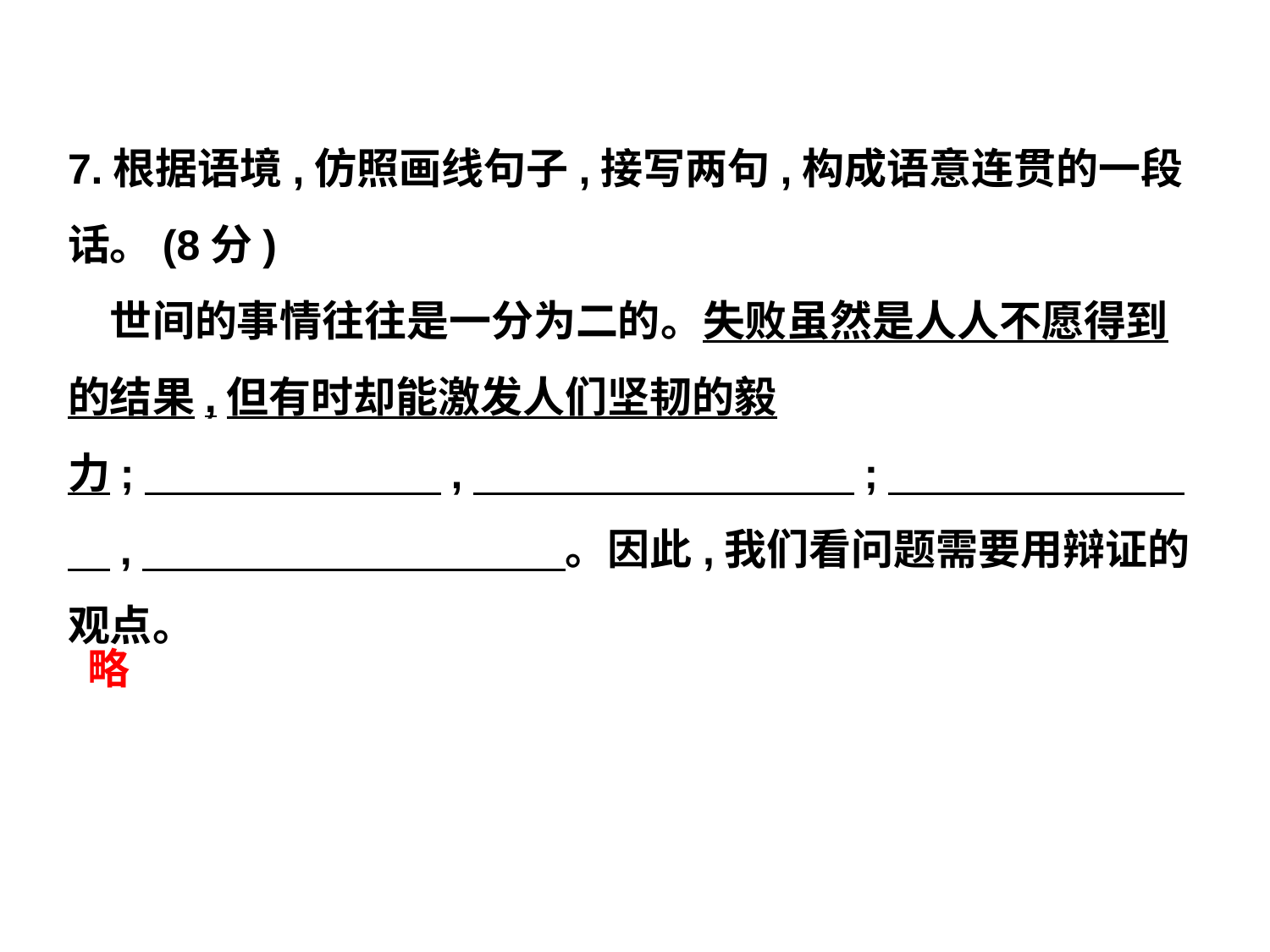

7.根据语境,仿照画线句子,接写两句,构成语意连贯的一段话。(8分)
　世间的事情往往是一分为二的。失败虽然是人人不愿得到的结果,但有时却能激发人们坚韧的毅力;　　　　　　　,　　　　　　　　　;　　　　　　　　,　　　　　　　　　　。因此,我们看问题需要用辩证的观点。
略